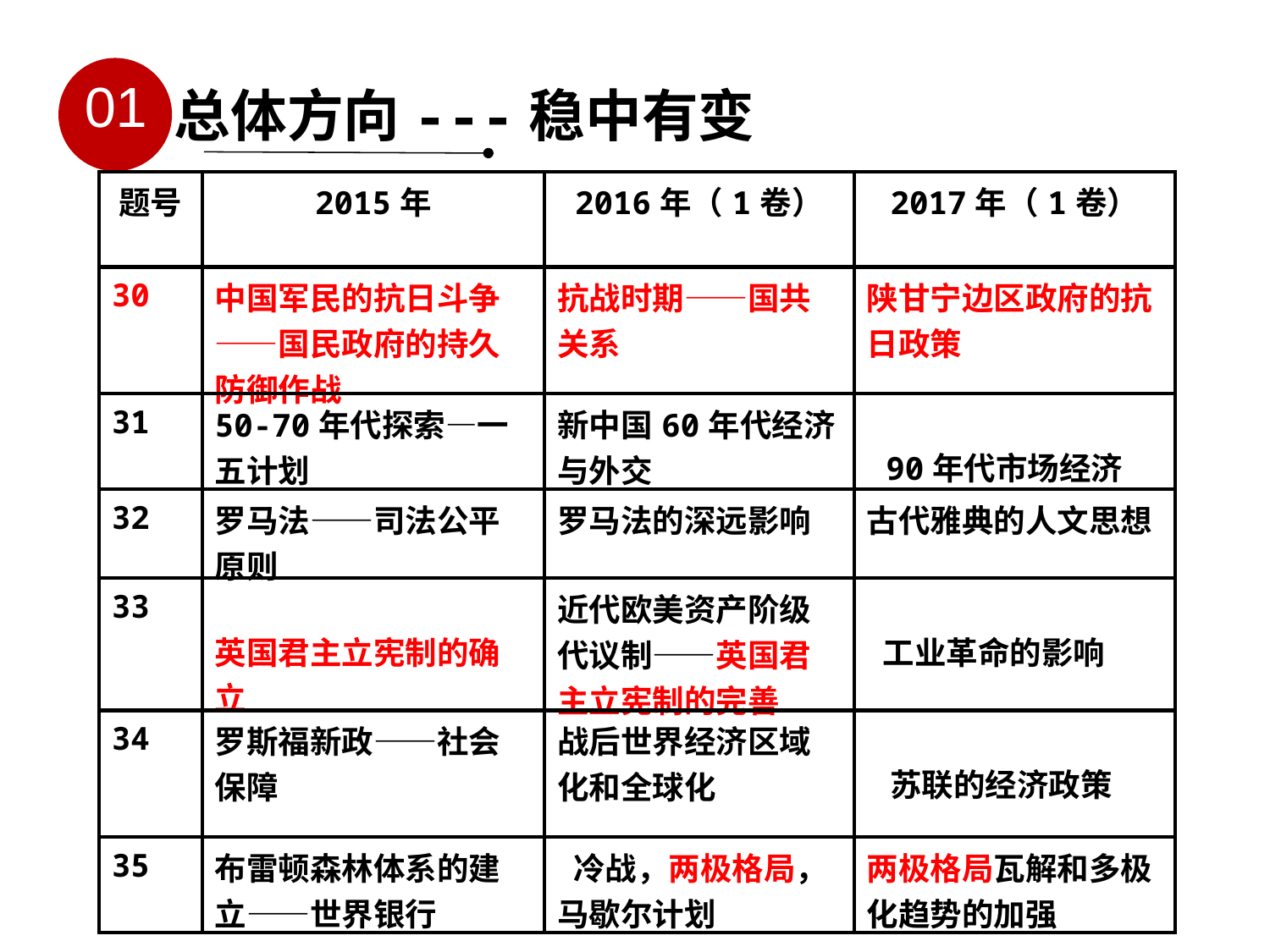

01
总体方向---稳中有变
| 题号 | 2015年 | 2016年（1卷） | 2017年（1卷） |
| --- | --- | --- | --- |
| 30 | 中国军民的抗日斗争——国民政府的持久防御作战 | 抗战时期――国共关系 | 陕甘宁边区政府的抗日政策 |
| 31 | 50-70年代探索—一五计划 | 新中国60年代经济与外交 | 90年代市场经济 |
| 32 | 罗马法——司法公平原则 | 罗马法的深远影响 | 古代雅典的人文思想 |
| 33 | 英国君主立宪制的确立 | 近代欧美资产阶级代议制――英国君主立宪制的完善 | 工业革命的影响 |
| 34 | 罗斯福新政——社会保障 | 战后世界经济区域化和全球化 | 苏联的经济政策 |
| 35 | 布雷顿森林体系的建立——世界银行 | 冷战，两极格局，马歇尔计划 | 两极格局瓦解和多极化趋势的加强 |